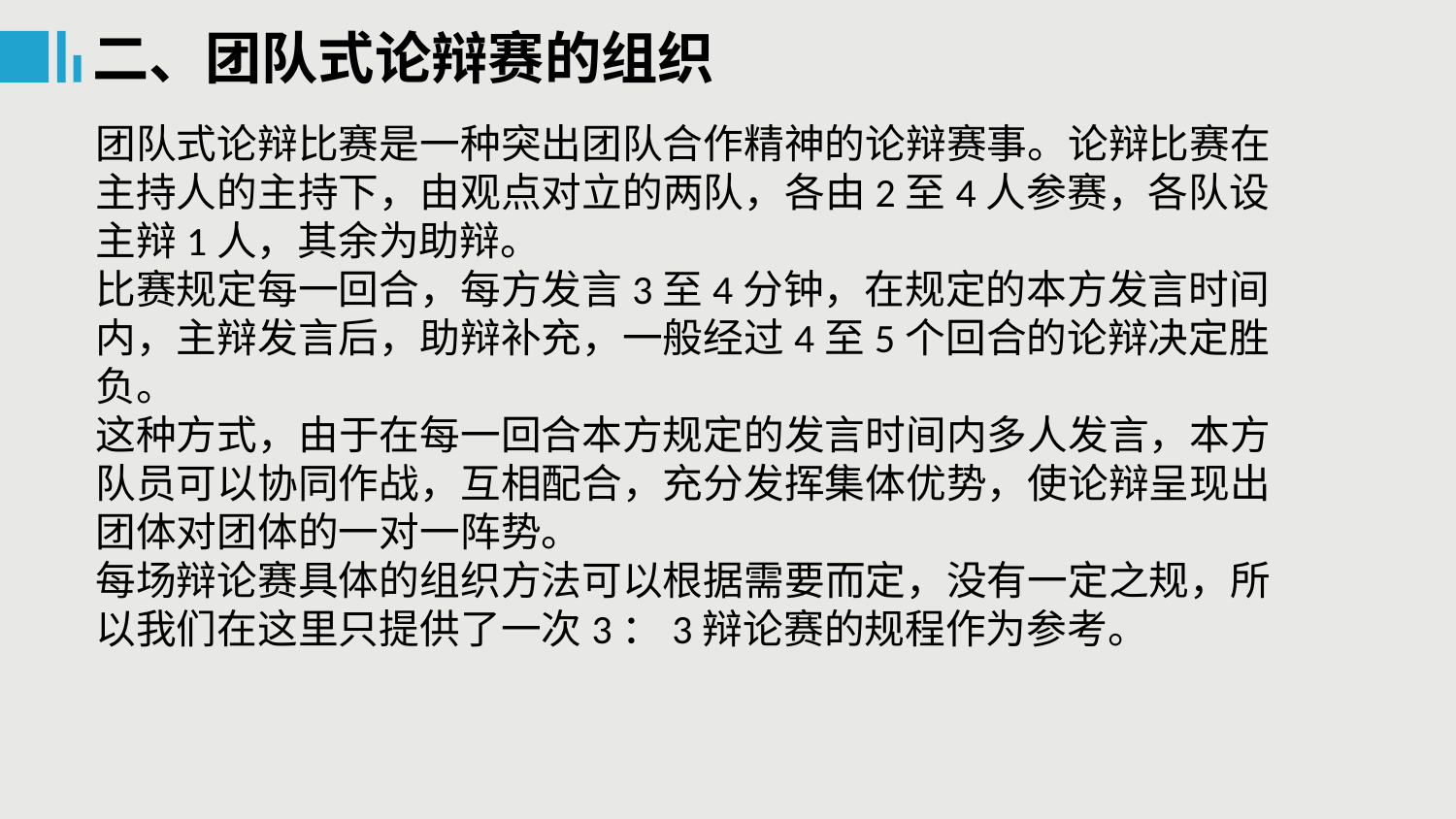

二、团队式论辩赛的组织

团队式论辩比赛是一种突出团队合作精神的论辩赛事。论辩比赛在主持人的主持下，由观点对立的两队，各由2至4人参赛，各队设主辩1人，其余为助辩。
比赛规定每一回合，每方发言3至4分钟，在规定的本方发言时间内，主辩发言后，助辩补充，一般经过4至5个回合的论辩决定胜负。
这种方式，由于在每一回合本方规定的发言时间内多人发言，本方队员可以协同作战，互相配合，充分发挥集体优势，使论辩呈现出团体对团体的一对一阵势。
每场辩论赛具体的组织方法可以根据需要而定，没有一定之规，所以我们在这里只提供了一次3：3辩论赛的规程作为参考。